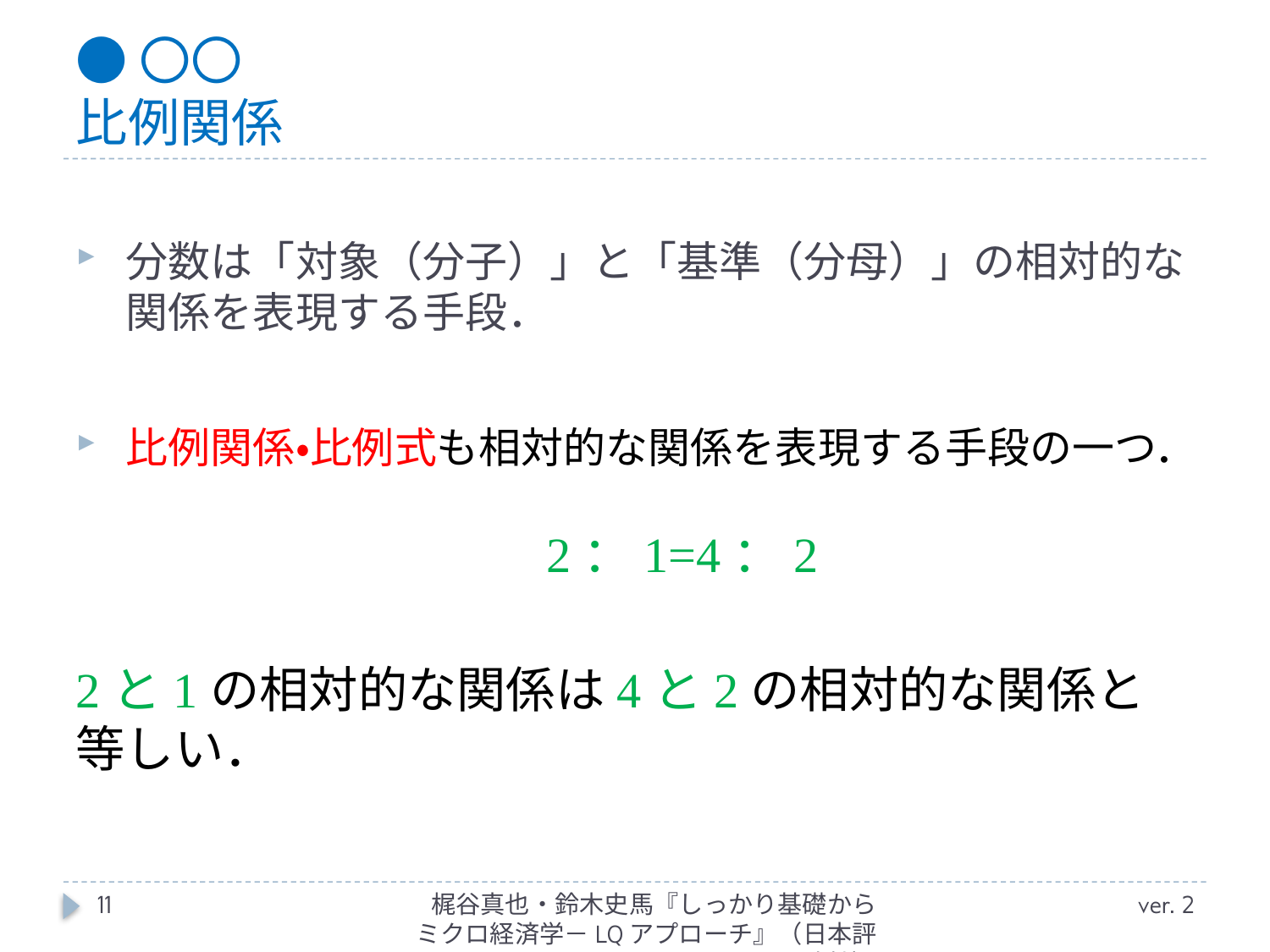

# ●〇〇 比例関係

分数は「対象（分子）」と「基準（分母）」の相対的な関係を表現する手段．

比例関係・比例式も相対的な関係を表現する手段の一つ．

　　2：1=4：2

2と1の相対的な関係は4と2の相対的な関係と等しい．

11
梶谷真也・鈴木史馬『しっかり基礎からミクロ経済学－LQアプローチ』（日本評論社）
ver. 2